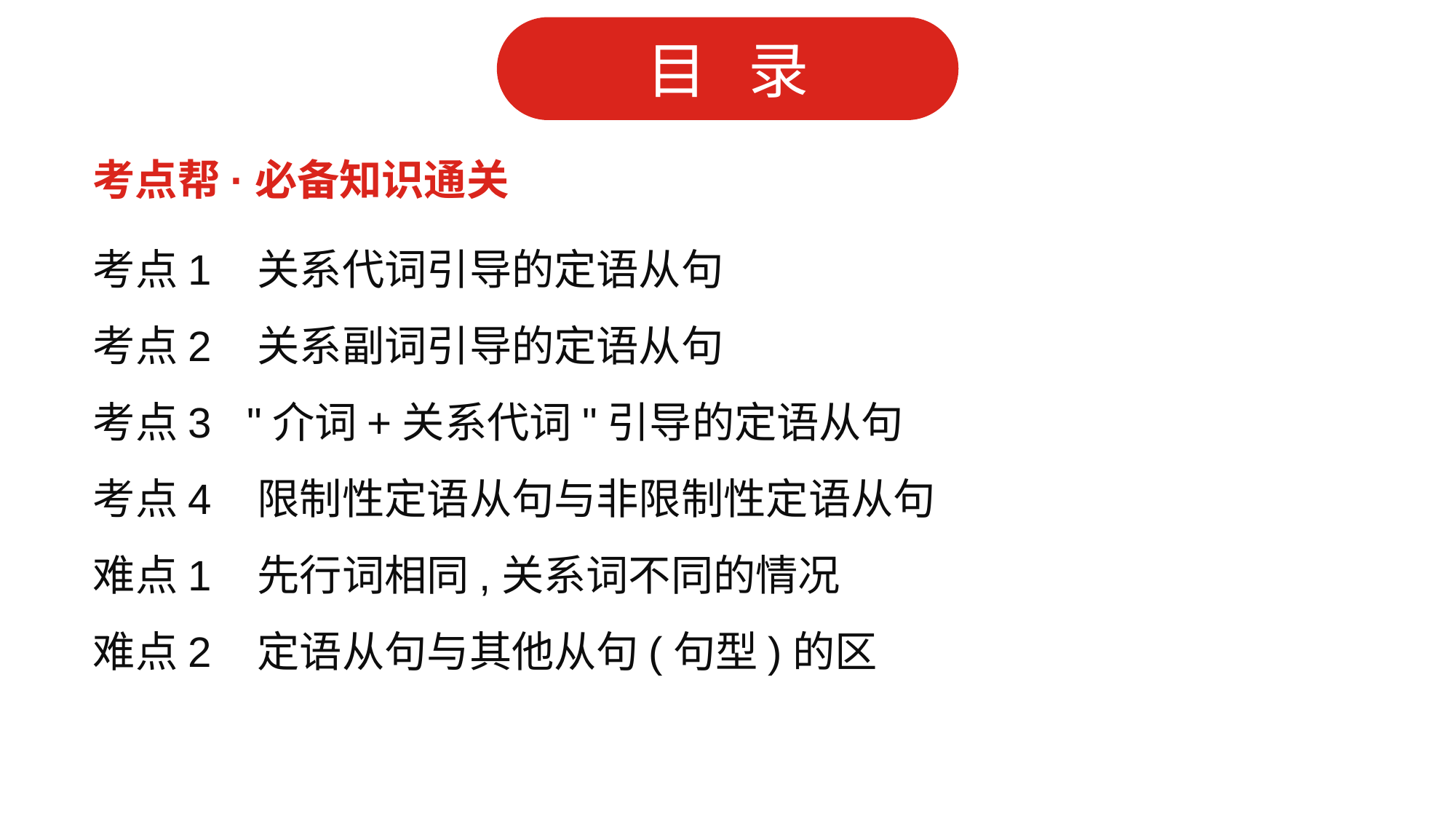

考点帮·必备知识通关
考点1   关系代词引导的定语从句
考点2   关系副词引导的定语从句
考点3   "介词+关系代词"引导的定语从句
考点4   限制性定语从句与非限制性定语从句
难点1   先行词相同,关系词不同的情况
难点2   定语从句与其他从句(句型)的区